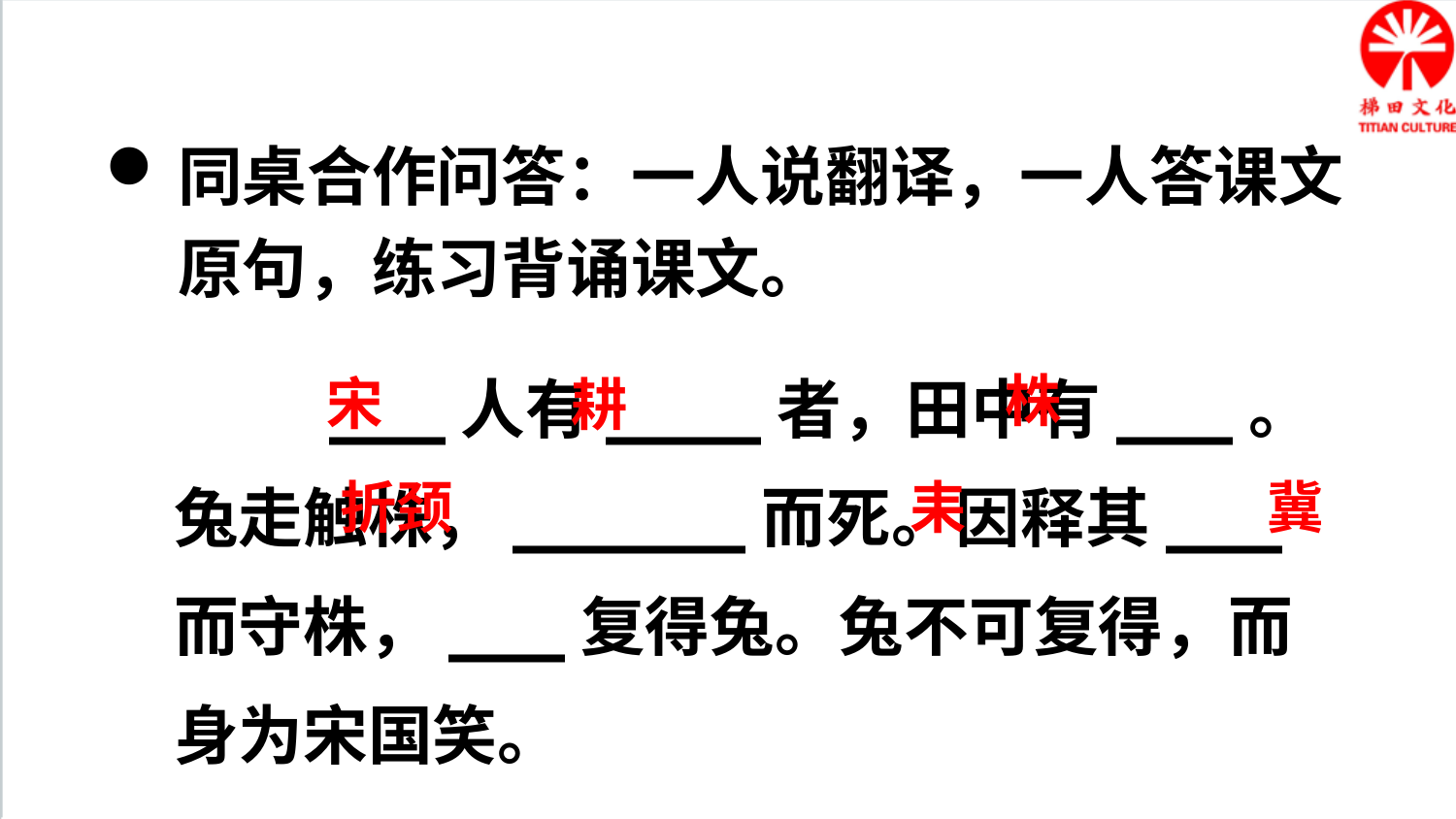

同桌合作问答：一人说翻译，一人答课文原句，练习背诵课文。
    ___人有____者，田中有___。兔走触株，______而死。因释其___而守株，___复得兔。兔不可复得，而身为宋国笑。
株
宋
耕
冀
耒
折颈